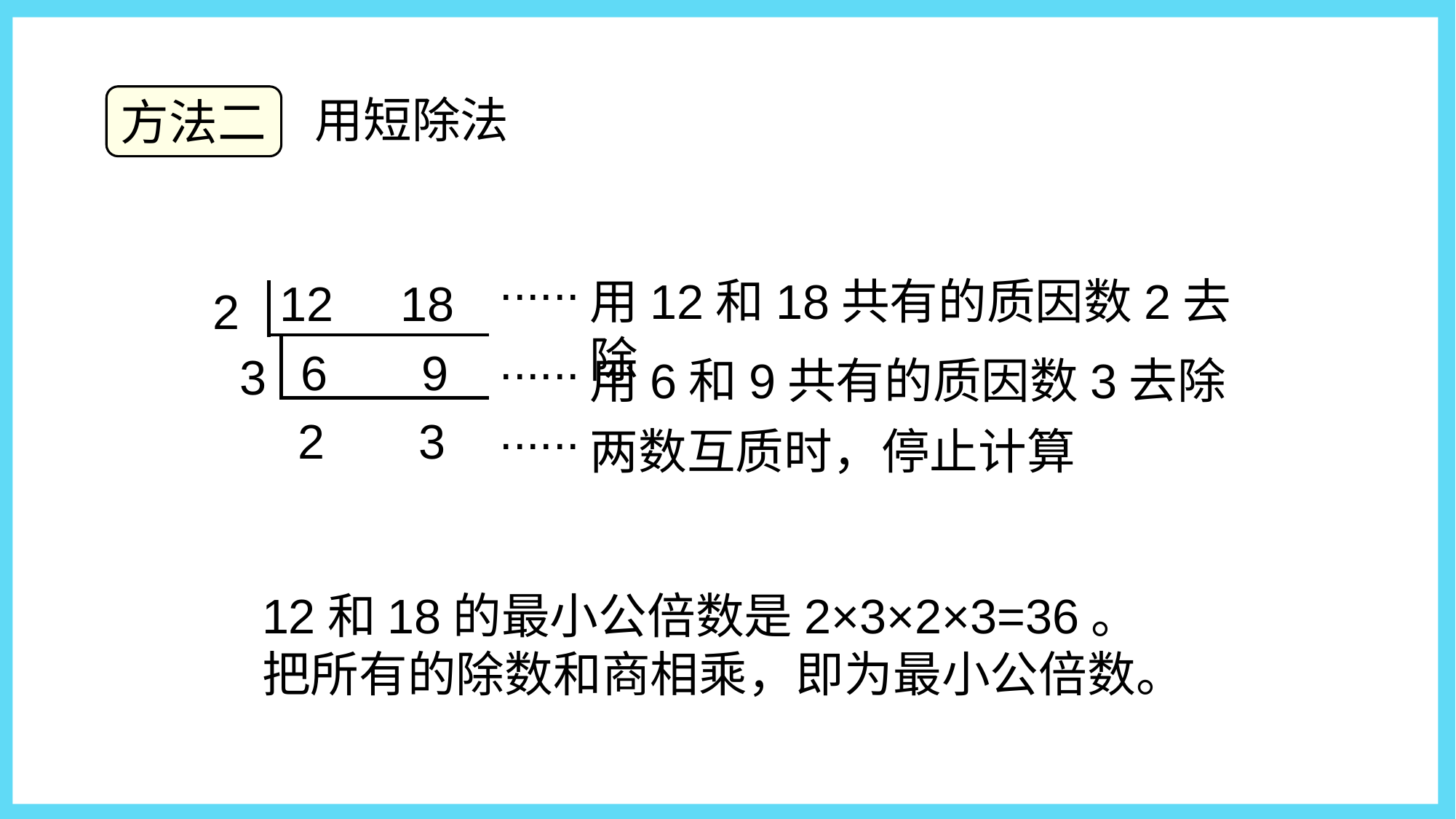

用短除法

方法二
......
用12和18共有的质因数2去除
12     18
2
......
用6和9共有的质因数3去除
6       9
3
......
两数互质时，停止计算

2       3
12和18的最小公倍数是2×3×2×3=36。
把所有的除数和商相乘，即为最小公倍数。